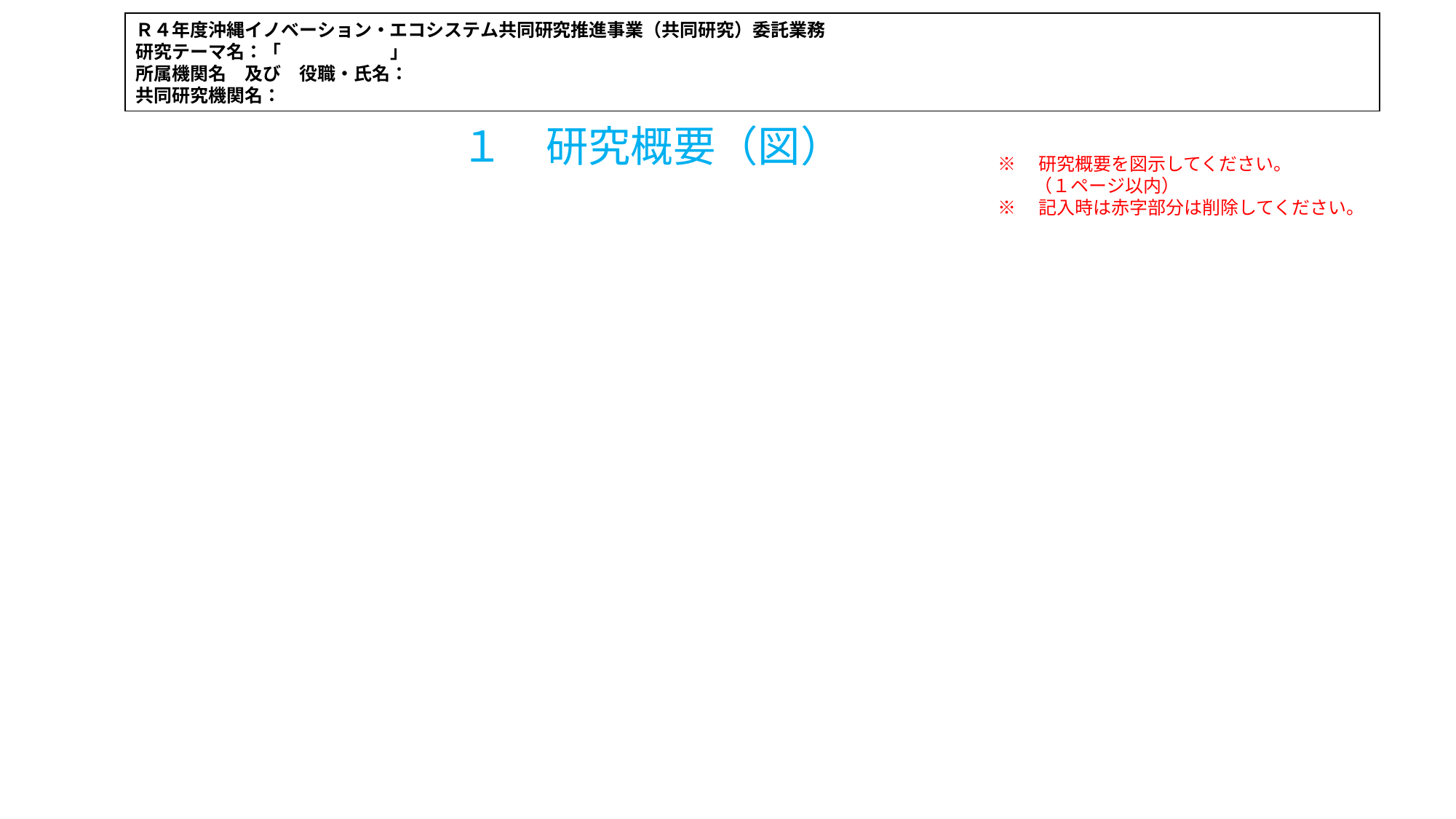

Ｒ４年度沖縄イノベーション・エコシステム共同研究推進事業（共同研究）委託業務
研究テーマ名：「　　　　　　」
所属機関名　及び　役職・氏名：
共同研究機関名：
１　研究概要（図）
※　研究概要を図示してください。
　　（１ページ以内）
※　記入時は赤字部分は削除してください。